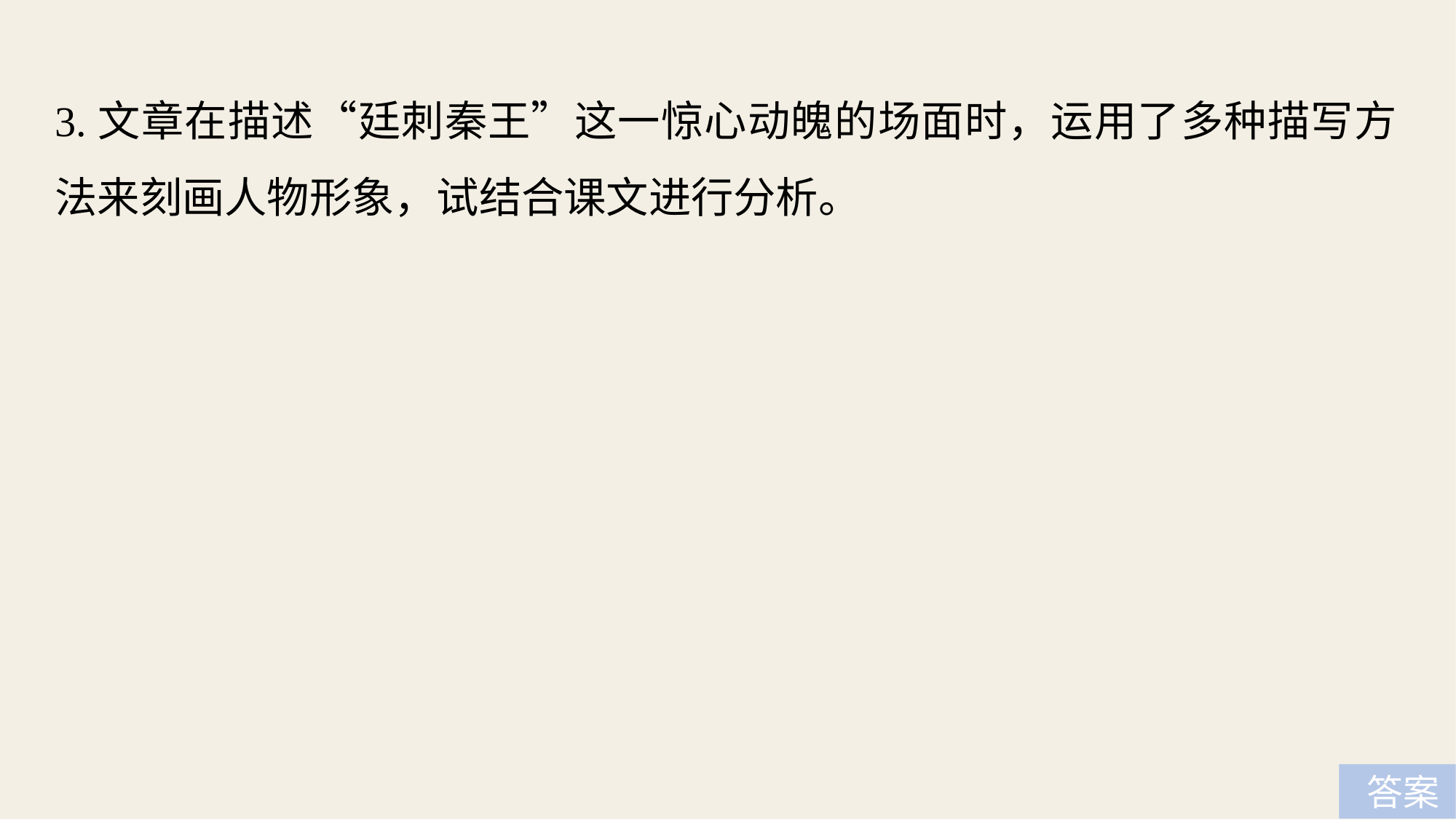

3.文章在描述“廷刺秦王”这一惊心动魄的场面时，运用了多种描写方法来刻画人物形象，试结合课文进行分析。
 答案